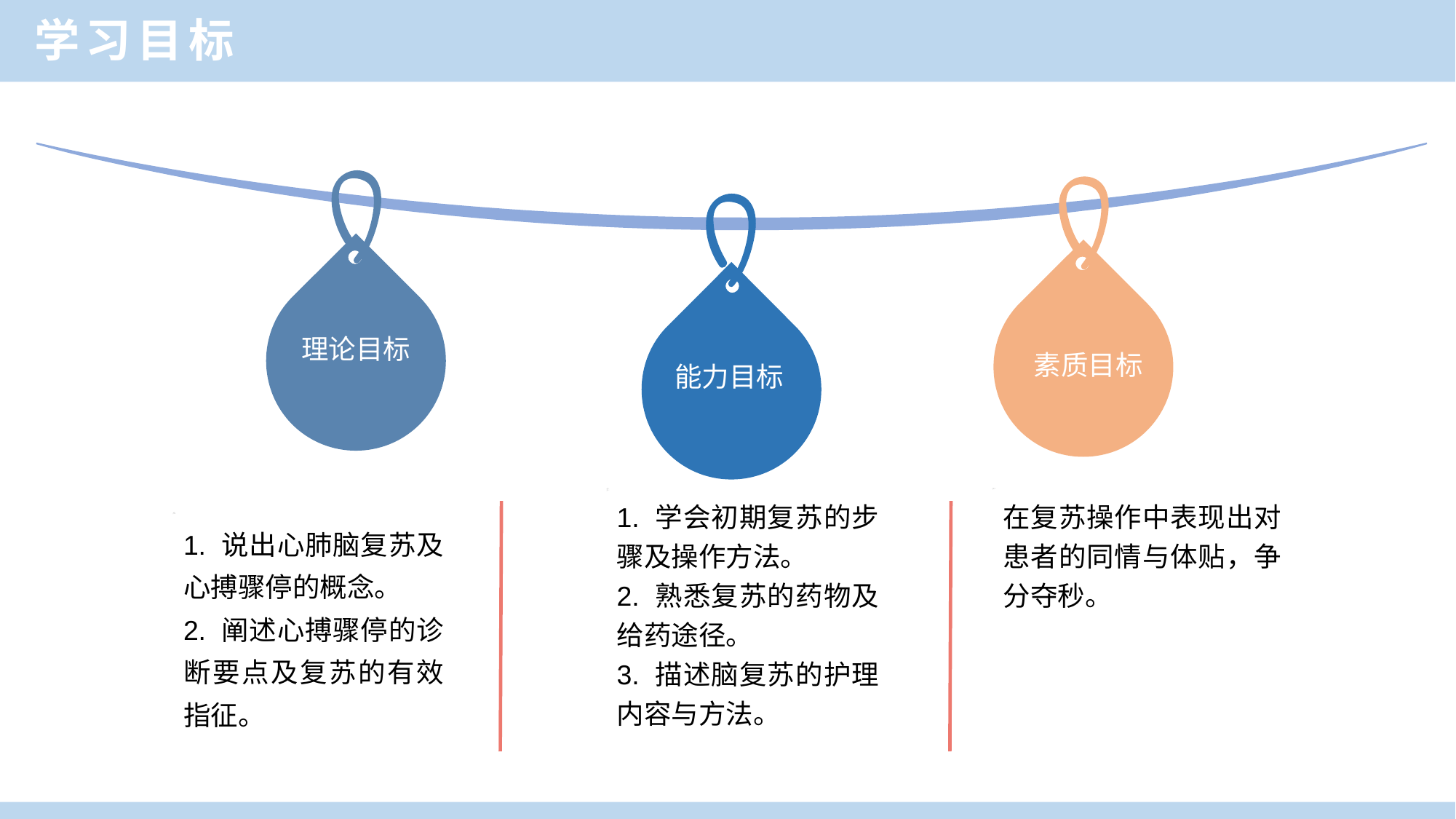

学习目标

理论目标

素质目标

能力目标
1. 学会初期复苏的步骤及操作方法。
2. 熟悉复苏的药物及给药途径。
3. 描述脑复苏的护理内容与方法。
在复苏操作中表现出对患者的同情与体贴，争分夺秒。
1. 说出心肺脑复苏及心搏骤停的概念。
2. 阐述心搏骤停的诊断要点及复苏的有效指征。